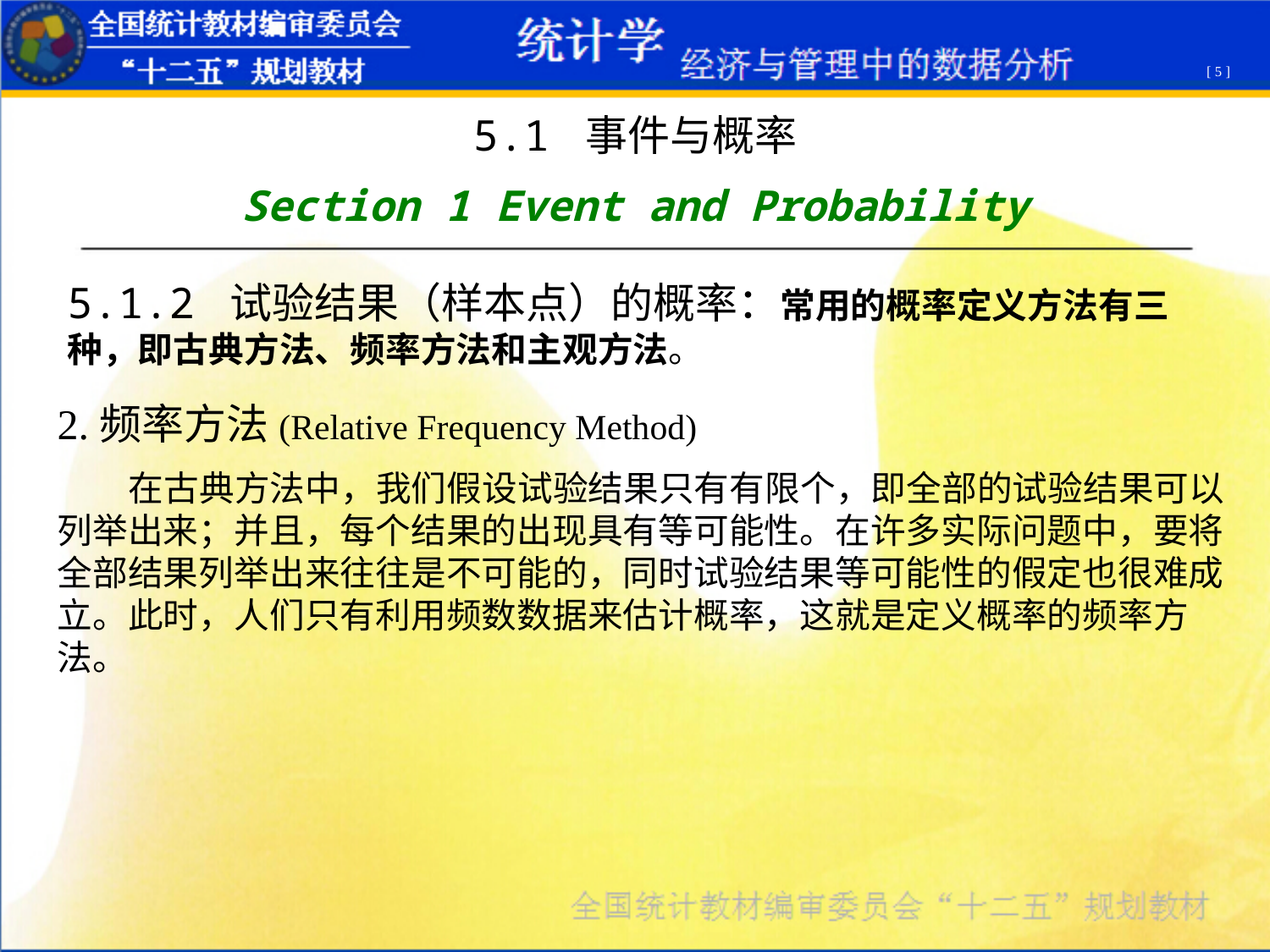

[ 5 ]
5.1 事件与概率
Section 1 Event and Probability
5.1.2 试验结果（样本点）的概率：常用的概率定义方法有三种，即古典方法、频率方法和主观方法。
2.频率方法(Relative Frequency Method)
        在古典方法中，我们假设试验结果只有有限个，即全部的试验结果可以列举出来；并且，每个结果的出现具有等可能性。在许多实际问题中，要将全部结果列举出来往往是不可能的，同时试验结果等可能性的假定也很难成立。此时，人们只有利用频数数据来估计概率，这就是定义概率的频率方法。